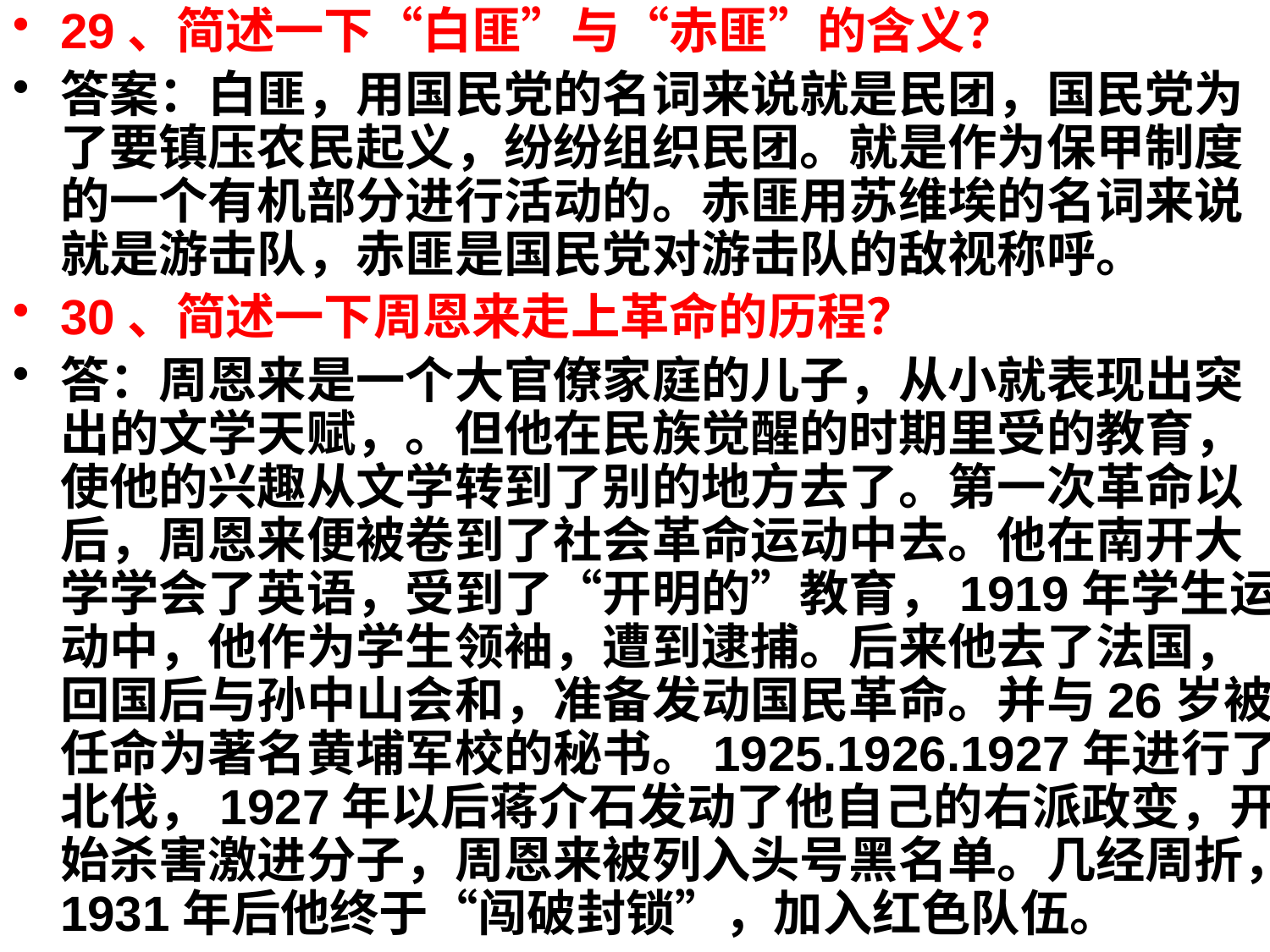

29、简述一下“白匪”与“赤匪”的含义？
答案：白匪，用国民党的名词来说就是民团，国民党为了要镇压农民起义，纷纷组织民团。就是作为保甲制度的一个有机部分进行活动的。赤匪用苏维埃的名词来说就是游击队，赤匪是国民党对游击队的敌视称呼。
30、简述一下周恩来走上革命的历程？
答：周恩来是一个大官僚家庭的儿子，从小就表现出突出的文学天赋，。但他在民族觉醒的时期里受的教育，使他的兴趣从文学转到了别的地方去了。第一次革命以后，周恩来便被卷到了社会革命运动中去。他在南开大学学会了英语，受到了“开明的”教育，1919年学生运动中，他作为学生领袖，遭到逮捕。后来他去了法国，回国后与孙中山会和，准备发动国民革命。并与26岁被任命为著名黄埔军校的秘书。1925.1926.1927年进行了北伐，1927年以后蒋介石发动了他自己的右派政变，开始杀害激进分子，周恩来被列入头号黑名单。几经周折，1931年后他终于“闯破封锁”，加入红色队伍。
#